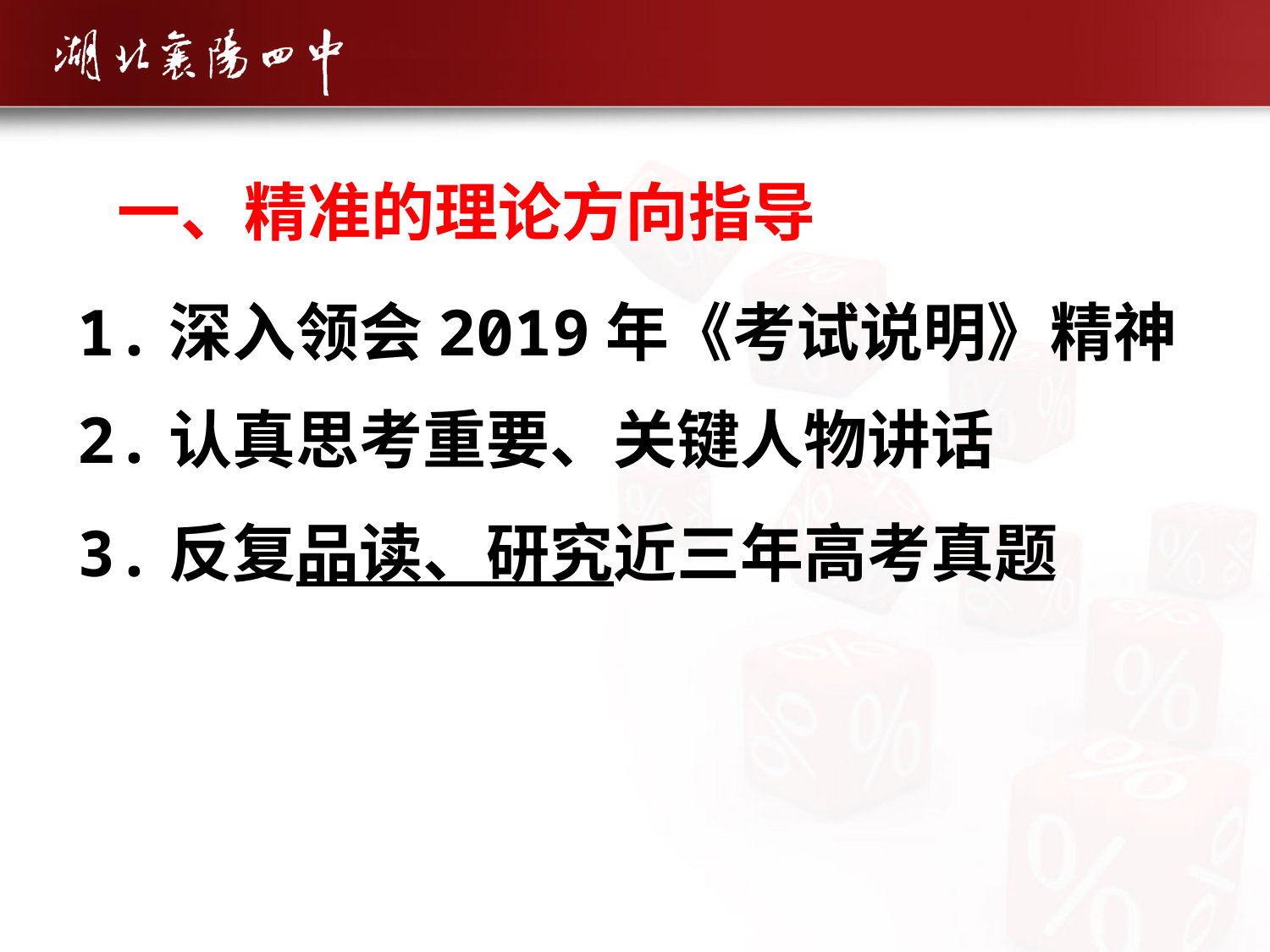

一、精准的理论方向指导
1.深入领会2019年《考试说明》精神
2.认真思考重要、关键人物讲话
3.反复品读、研究近三年高考真题